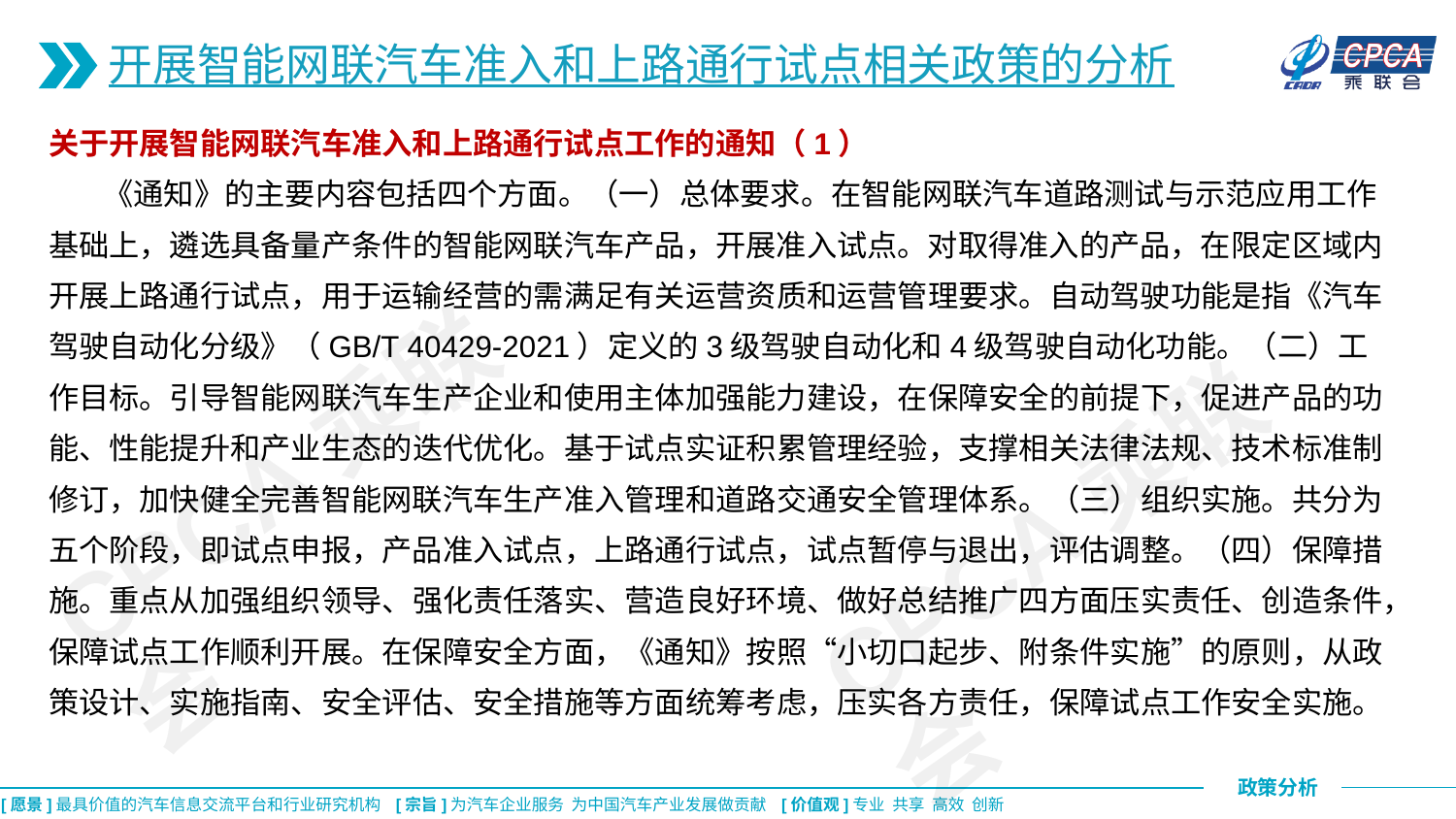

开展智能网联汽车准入和上路通行试点相关政策的分析
关于开展智能网联汽车准入和上路通行试点工作的通知（1）
       《通知》的主要内容包括四个方面。（一）总体要求。在智能网联汽车道路测试与示范应用工作基础上，遴选具备量产条件的智能网联汽车产品，开展准入试点。对取得准入的产品，在限定区域内开展上路通行试点，用于运输经营的需满足有关运营资质和运营管理要求。自动驾驶功能是指《汽车驾驶自动化分级》（GB/T 40429-2021）定义的3级驾驶自动化和4级驾驶自动化功能。（二）工作目标。引导智能网联汽车生产企业和使用主体加强能力建设，在保障安全的前提下，促进产品的功能、性能提升和产业生态的迭代优化。基于试点实证积累管理经验，支撑相关法律法规、技术标准制修订，加快健全完善智能网联汽车生产准入管理和道路交通安全管理体系。（三）组织实施。共分为五个阶段，即试点申报，产品准入试点，上路通行试点，试点暂停与退出，评估调整。（四）保障措施。重点从加强组织领导、强化责任落实、营造良好环境、做好总结推广四方面压实责任、创造条件，保障试点工作顺利开展。在保障安全方面，《通知》按照“小切口起步、附条件实施”的原则，从政策设计、实施指南、安全评估、安全措施等方面统筹考虑，压实各方责任，保障试点工作安全实施。
CPCA乘联会
CPCA乘联会